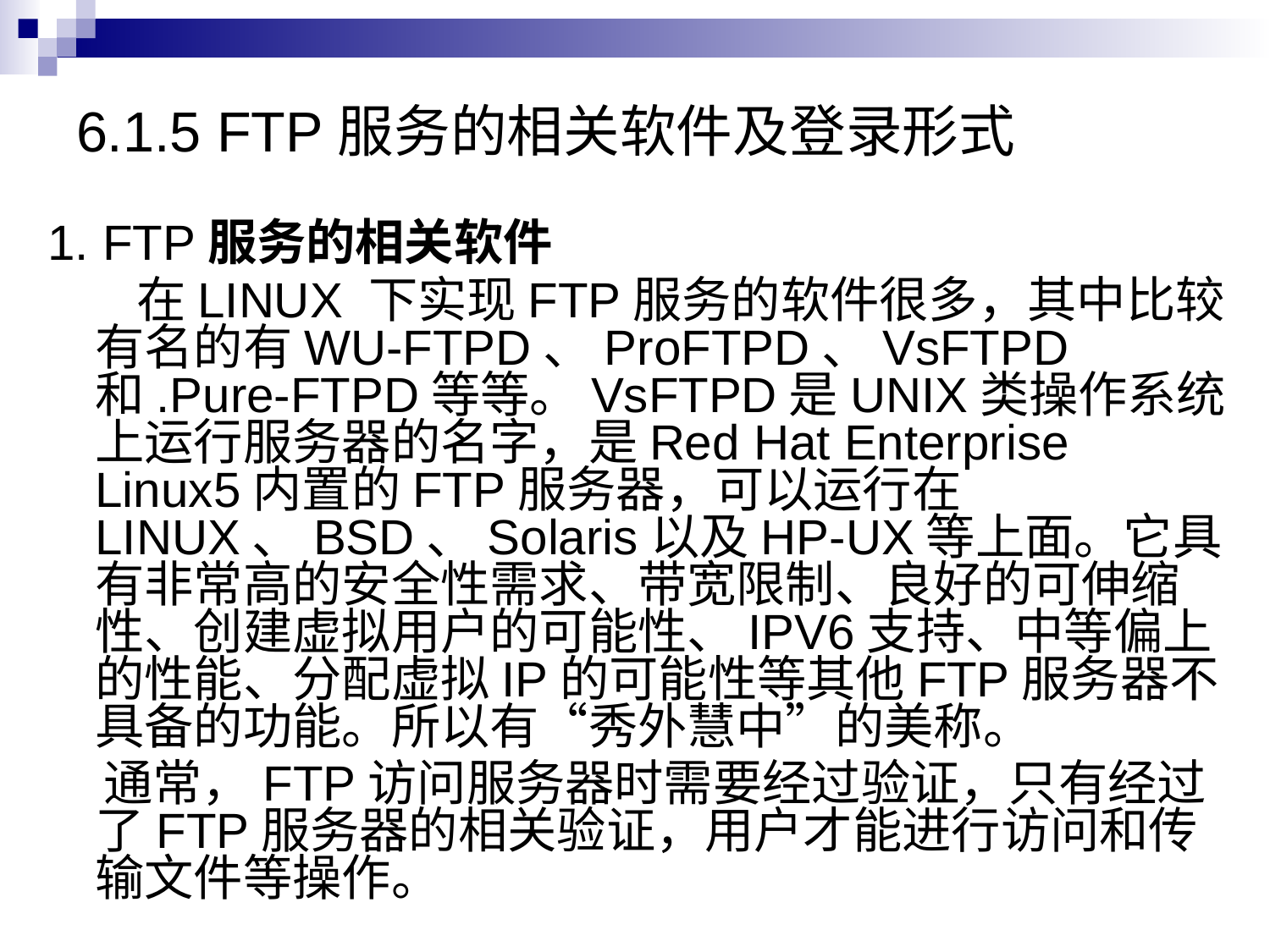

# 6.1.5 FTP服务的相关软件及登录形式
1. FTP服务的相关软件
       在LINUX 下实现FTP服务的软件很多，其中比较有名的有WU-FTPD、ProFTPD、VsFTPD和.Pure-FTPD等等。VsFTPD是UNIX类操作系统上运行服务器的名字，是Red Hat Enterprise Linux5内置的FTP服务器，可以运行在LINUX、BSD、Solaris以及HP-UX等上面。它具有非常高的安全性需求、带宽限制、良好的可伸缩性、创建虚拟用户的可能性、IPV6支持、中等偏上的性能、分配虚拟IP的可能性等其他FTP服务器不具备的功能。所以有“秀外慧中”的美称。
    通常，FTP访问服务器时需要经过验证，只有经过了FTP服务器的相关验证，用户才能进行访问和传输文件等操作。